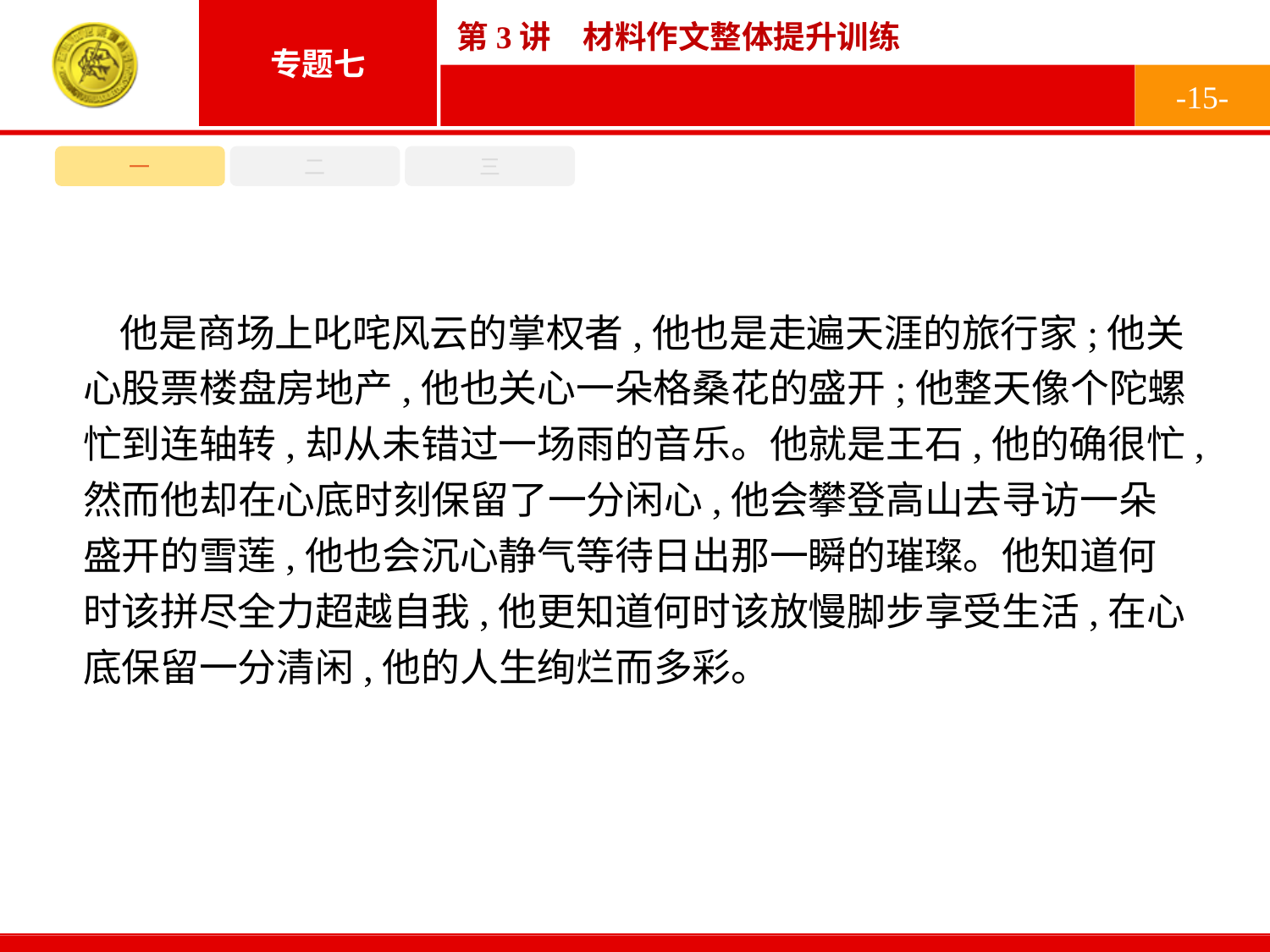

-15-
一
二
三
他是商场上叱咤风云的掌权者,他也是走遍天涯的旅行家;他关心股票楼盘房地产,他也关心一朵格桑花的盛开;他整天像个陀螺忙到连轴转,却从未错过一场雨的音乐。他就是王石,他的确很忙,然而他却在心底时刻保留了一分闲心,他会攀登高山去寻访一朵盛开的雪莲,他也会沉心静气等待日出那一瞬的璀璨。他知道何时该拼尽全力超越自我,他更知道何时该放慢脚步享受生活,在心底保留一分清闲,他的人生绚烂而多彩。